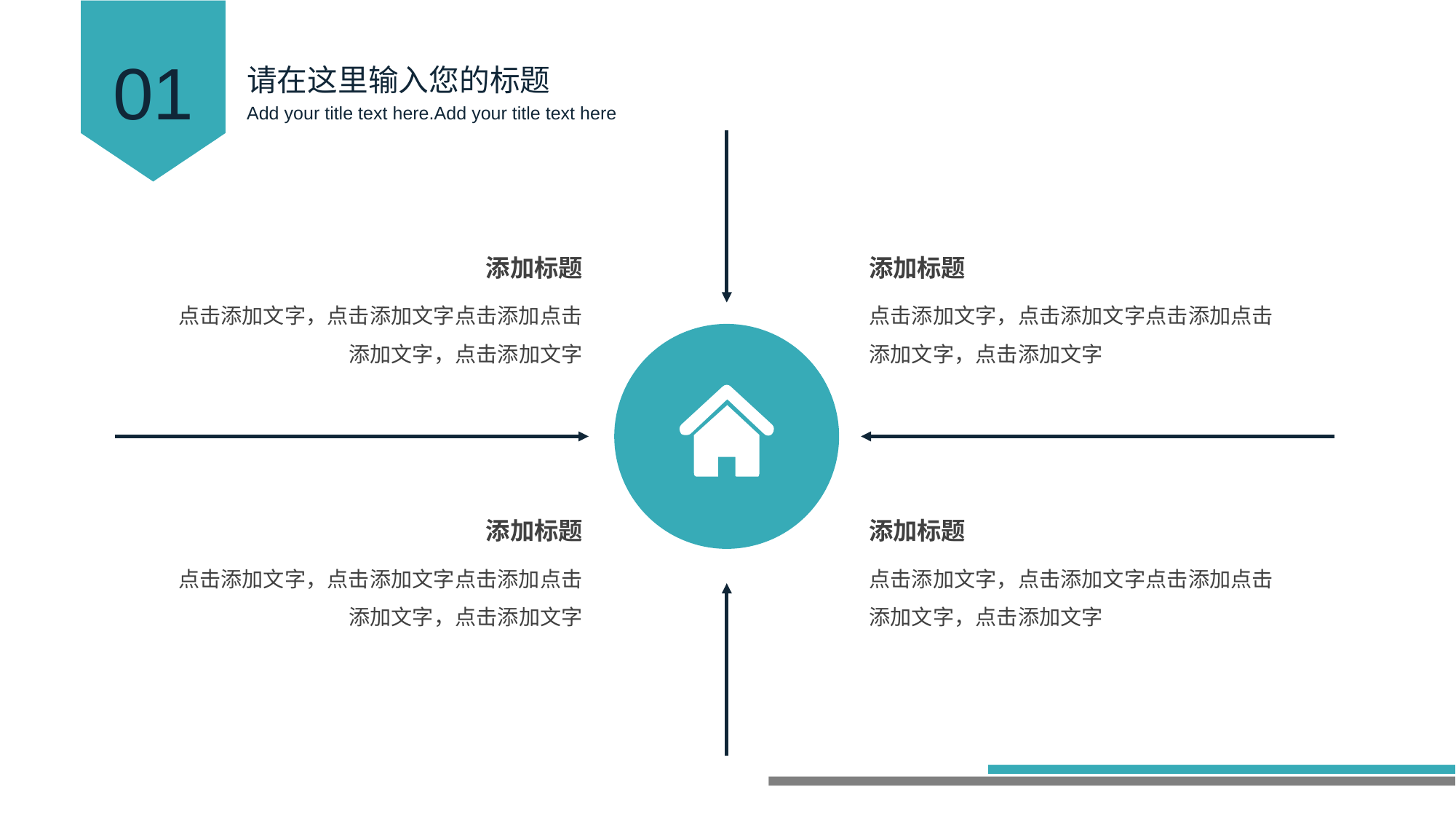

01
请在这里输入您的标题
Add your title text here.Add your title text here
添加标题
添加标题
点击添加文字，点击添加文字点击添加点击添加文字，点击添加文字
点击添加文字，点击添加文字点击添加点击添加文字，点击添加文字

添加标题
添加标题
点击添加文字，点击添加文字点击添加点击添加文字，点击添加文字
点击添加文字，点击添加文字点击添加点击添加文字，点击添加文字